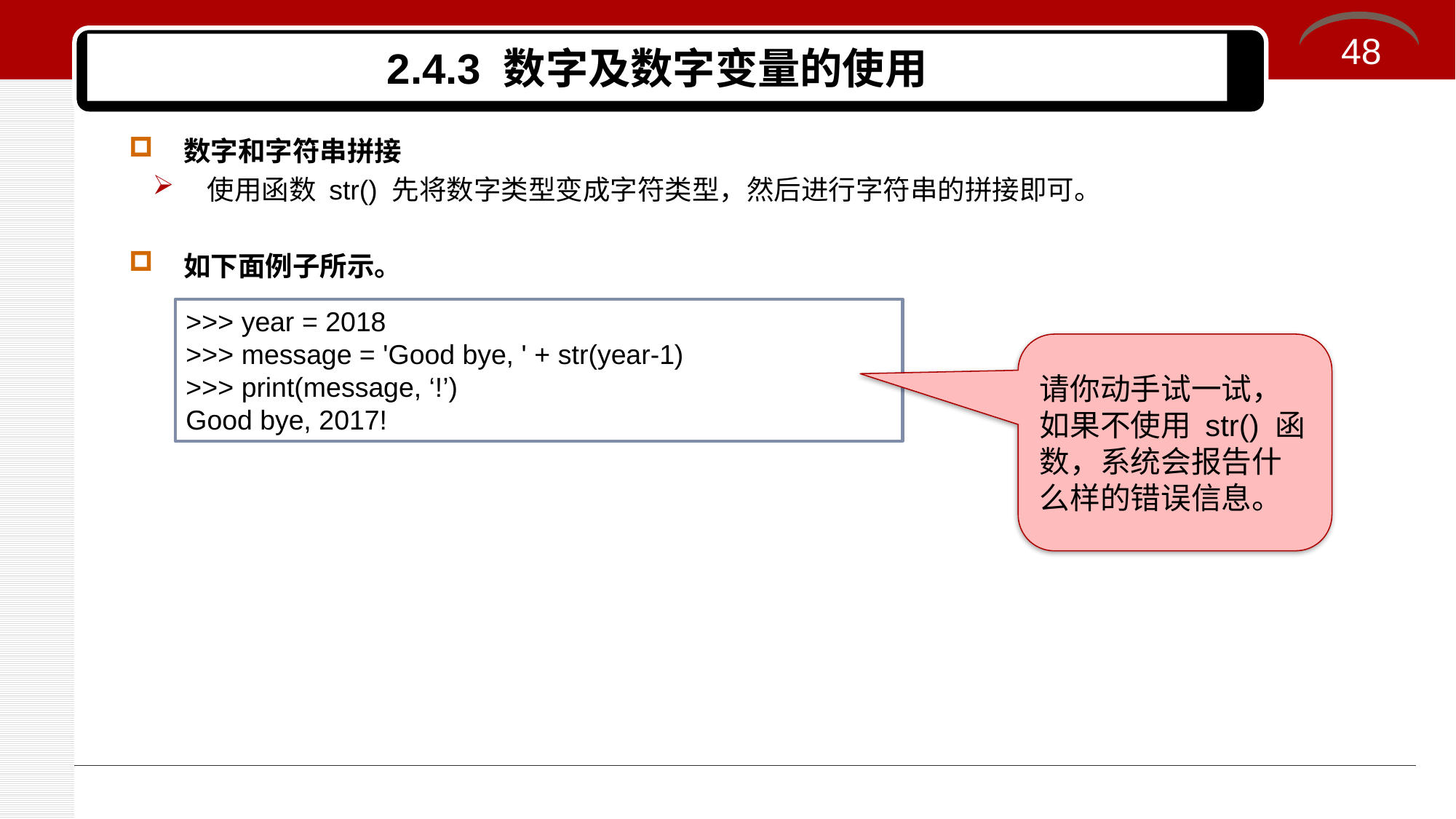

48
# 2.4.3 数字及数字变量的使用
数字和字符串拼接
使用函数 str() 先将数字类型变成字符类型，然后进行字符串的拼接即可。

如下面例子所示。

>>> year = 2018
>>> message = 'Good bye, ' + str(year-1)
>>> print(message, ‘!’)
Good bye, 2017!
请你动手试一试，如果不使用 str() 函数，系统会报告什么样的错误信息。